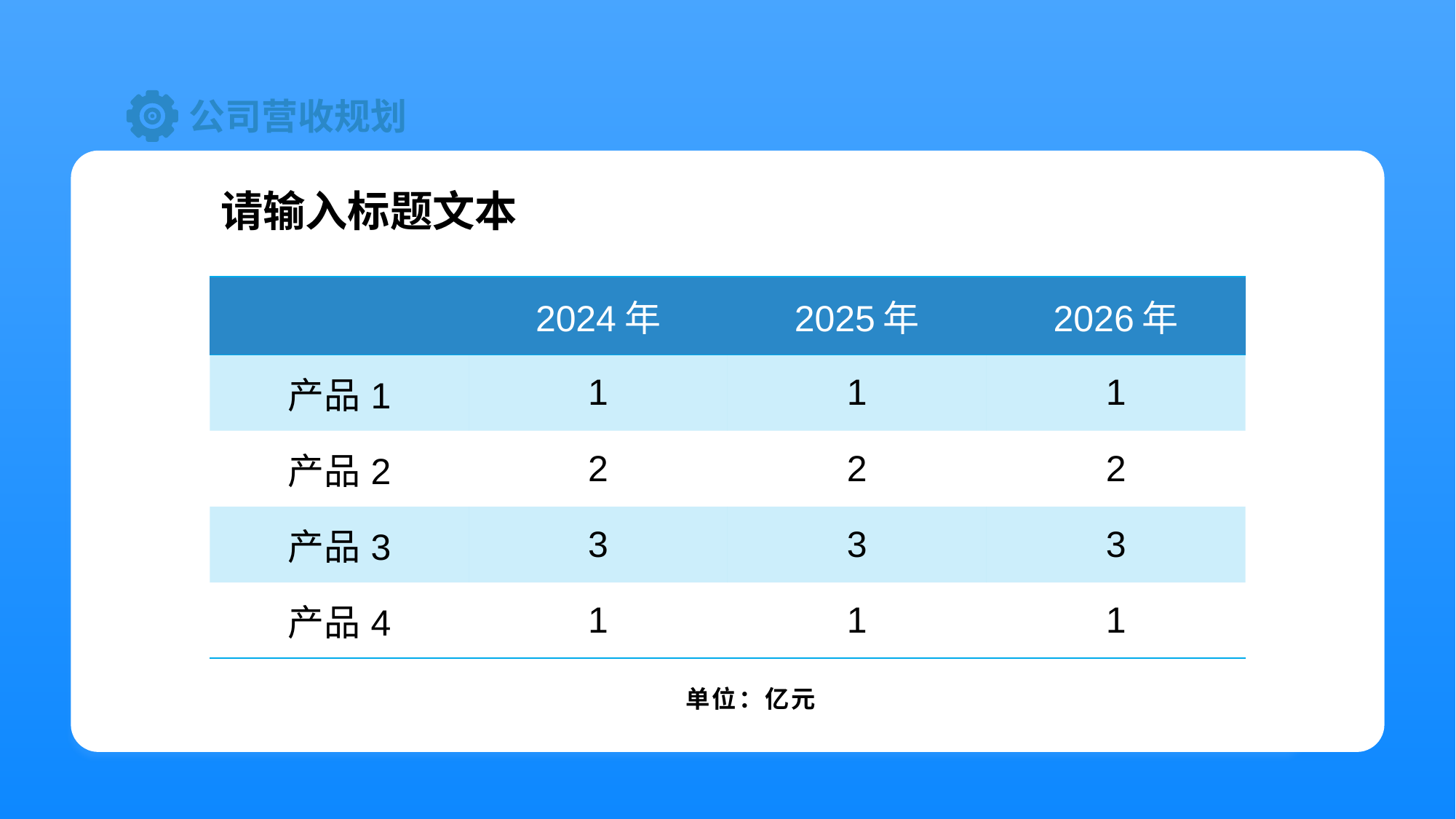

公司营收规划

请输入标题文本
|  | 2024年 | 2025年 | 2026年 |
| --- | --- | --- | --- |
| 产品1 | 1 | 1 | 1 |
| 产品2 | 2 | 2 | 2 |
| 产品3 | 3 | 3 | 3 |
| 产品4 | 1 | 1 | 1 |
此处添加公司荣誉文本描述。语言描述尽量简洁生动。
此处添加公司荣誉文本描述。语言描述尽量简洁生动。
此处添加公司荣誉文本描述。语言描述尽量简洁生动。
单位：亿元